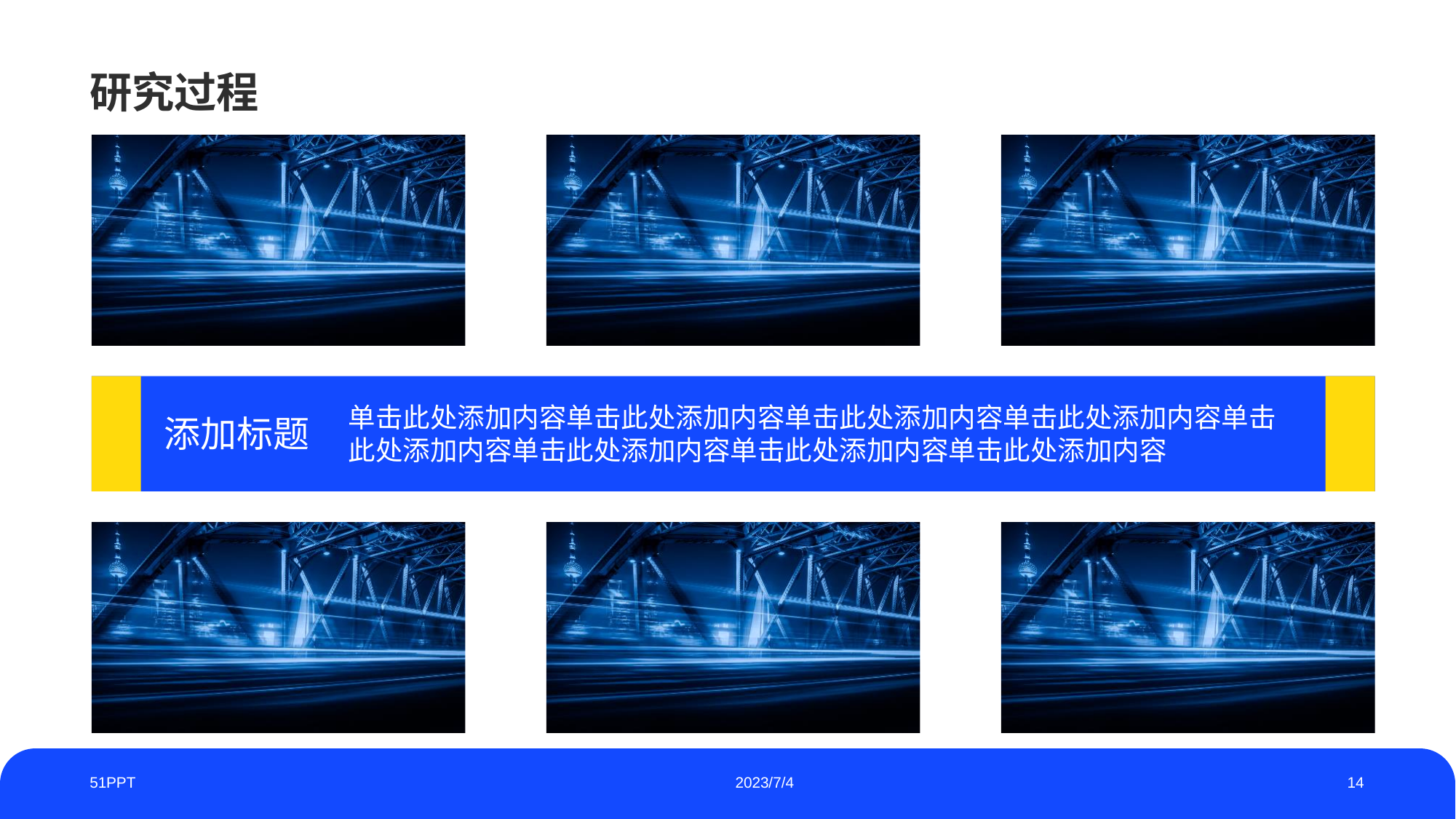

# 研究过程

添加标题

单击此处添加内容单击此处添加内容单击此处添加内容单击此处添加内容单击此处添加内容单击此处添加内容单击此处添加内容单击此处添加内容

51PPT
2023/7/4
14